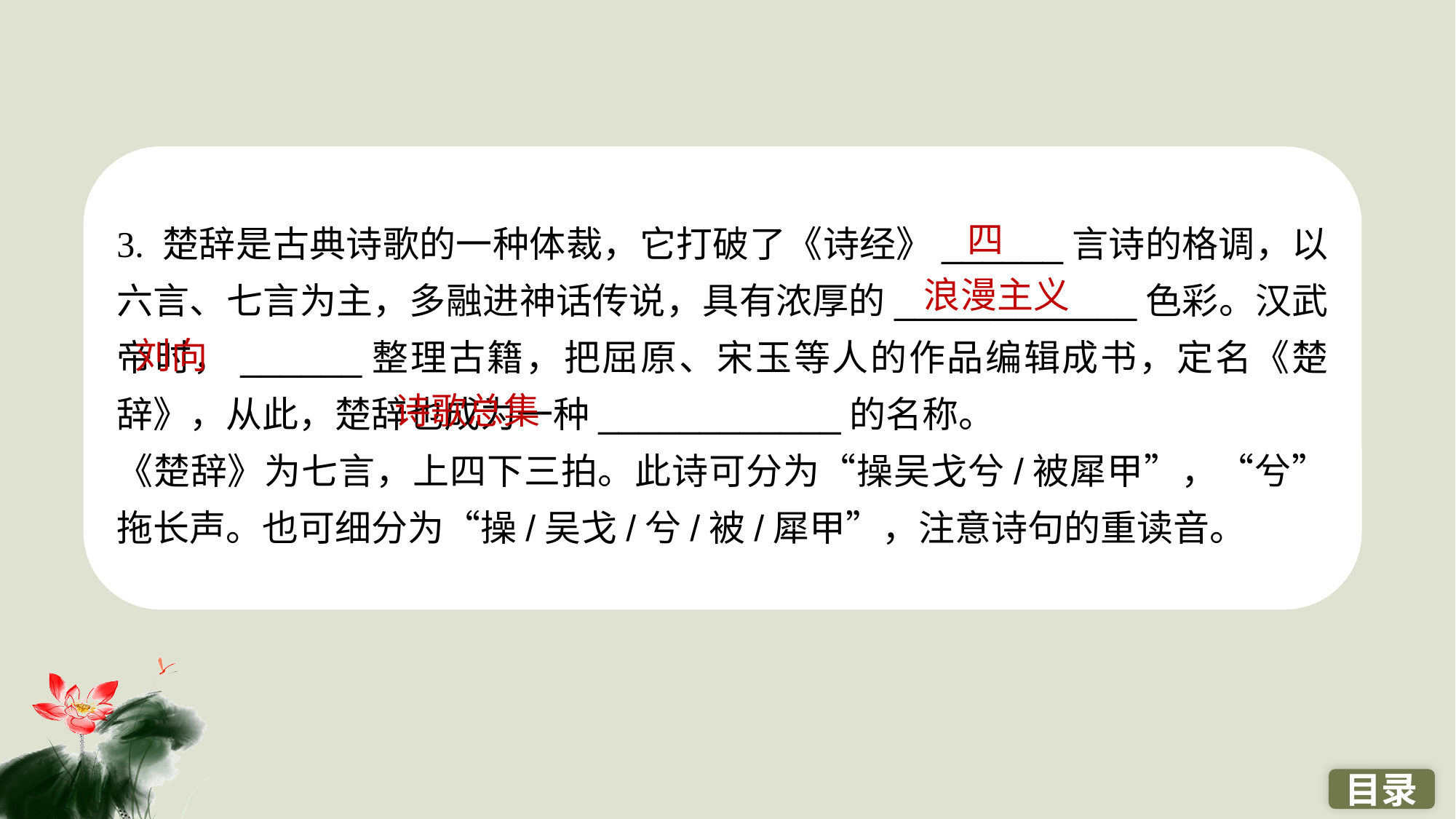

3. 楚辞是古典诗歌的一种体裁，它打破了《诗经》______言诗的格调，以六言、七言为主，多融进神话传说，具有浓厚的____________色彩。汉武帝时，______整理古籍，把屈原、宋玉等人的作品编辑成书，定名《楚辞》，从此，楚辞也成为一种____________的名称。
《楚辞》为七言，上四下三拍。此诗可分为“操吴戈兮/被犀甲”，“兮”拖长声。也可细分为“操/吴戈/兮/被/犀甲”，注意诗句的重读音。
四
浪漫主义
刘向
诗歌总集